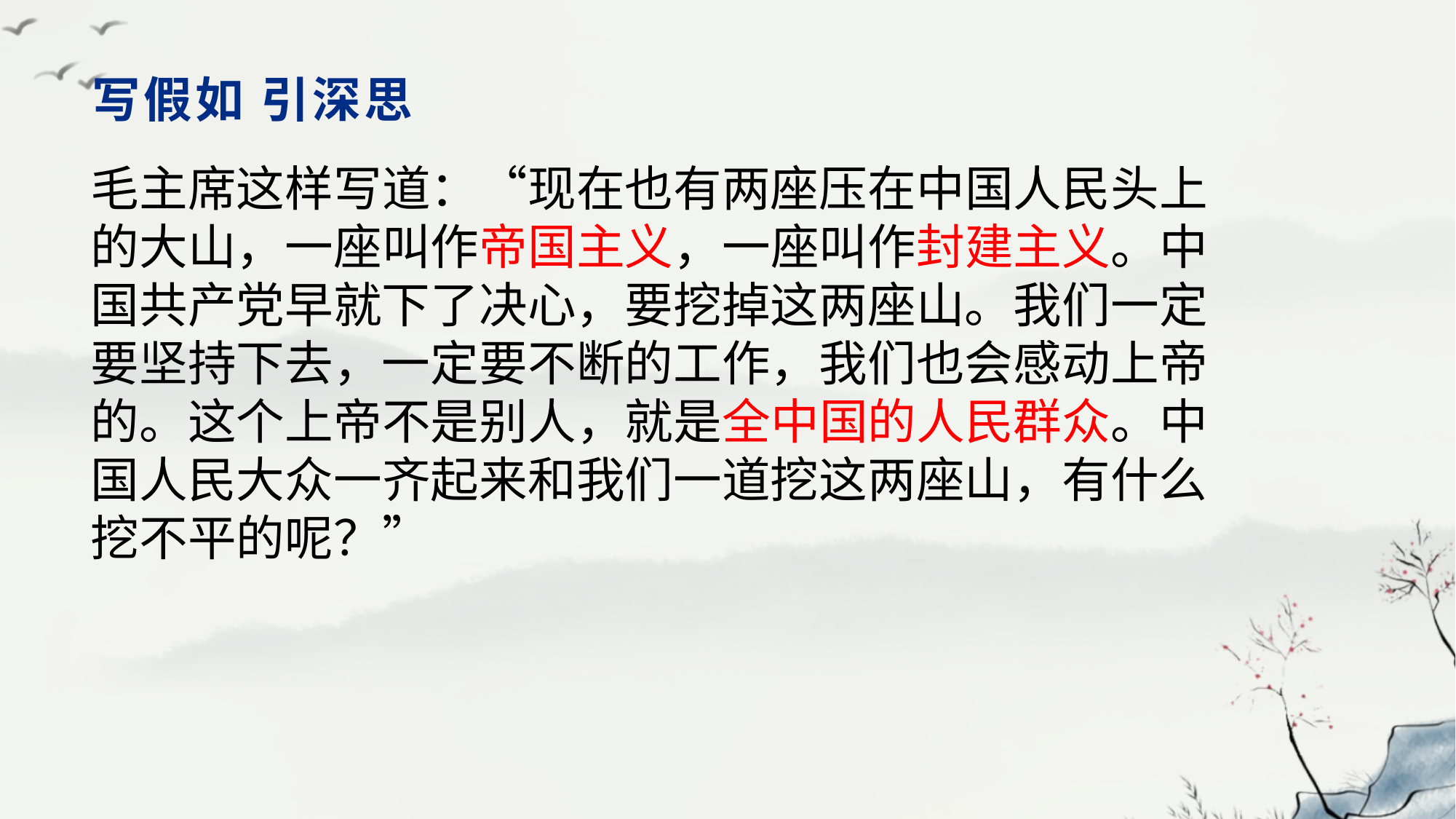

# 写假如 引深思
毛主席这样写道：“现在也有两座压在中国人民头上的大山，一座叫作帝国主义，一座叫作封建主义。中国共产党早就下了决心，要挖掉这两座山。我们一定要坚持下去，一定要不断的工作，我们也会感动上帝的。这个上帝不是别人，就是全中国的人民群众。中国人民大众一齐起来和我们一道挖这两座山，有什么挖不平的呢？”